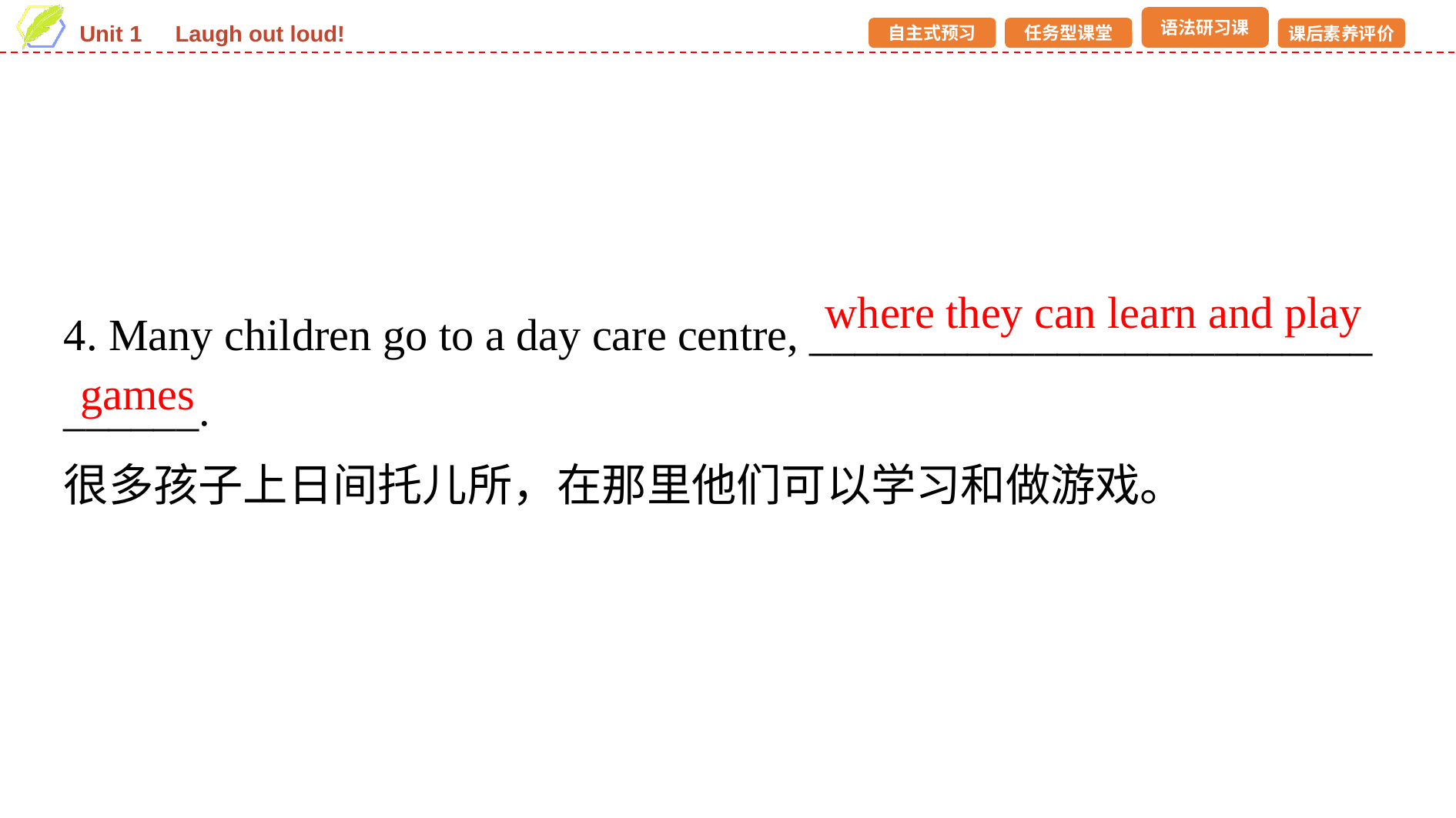

4. Many children go to a day care centre, _________________________
______.
很多孩子上日间托儿所，在那里他们可以学习和做游戏。
where they can learn and play
games